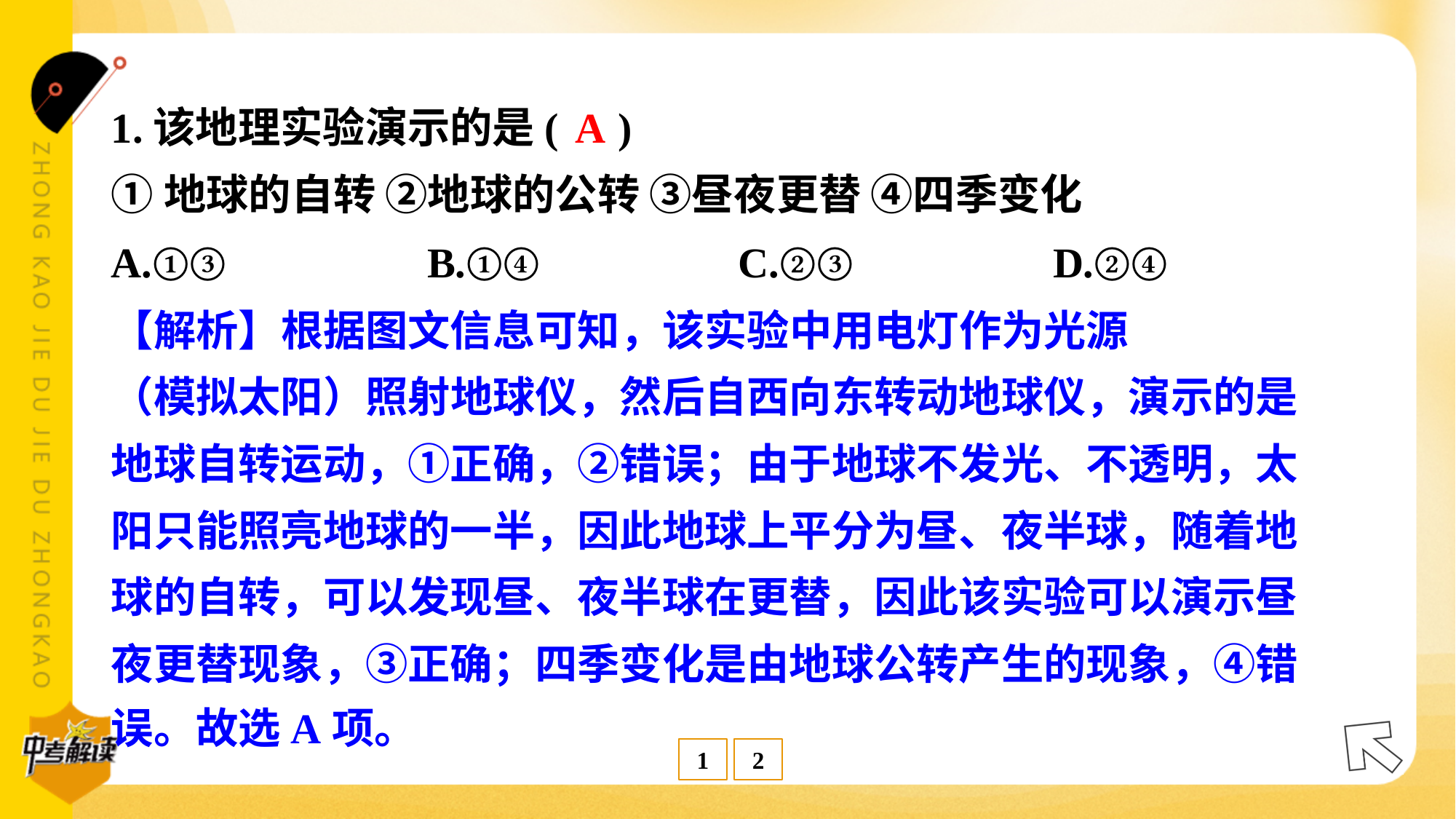

A
1.该地理实验演示的是(     )
①地球的自转 ②地球的公转 ③昼夜更替 ④四季变化
A.①③	B.①④	C.②③	D.②④
【解析】根据图文信息可知，该实验中用电灯作为光源
（模拟太阳）照射地球仪，然后自西向东转动地球仪，演示的是
地球自转运动，①正确，②错误；由于地球不发光、不透明，太
阳只能照亮地球的一半，因此地球上平分为昼、夜半球，随着地
球的自转，可以发现昼、夜半球在更替，因此该实验可以演示昼
夜更替现象，③正确；四季变化是由地球公转产生的现象，④错
误。故选A项。